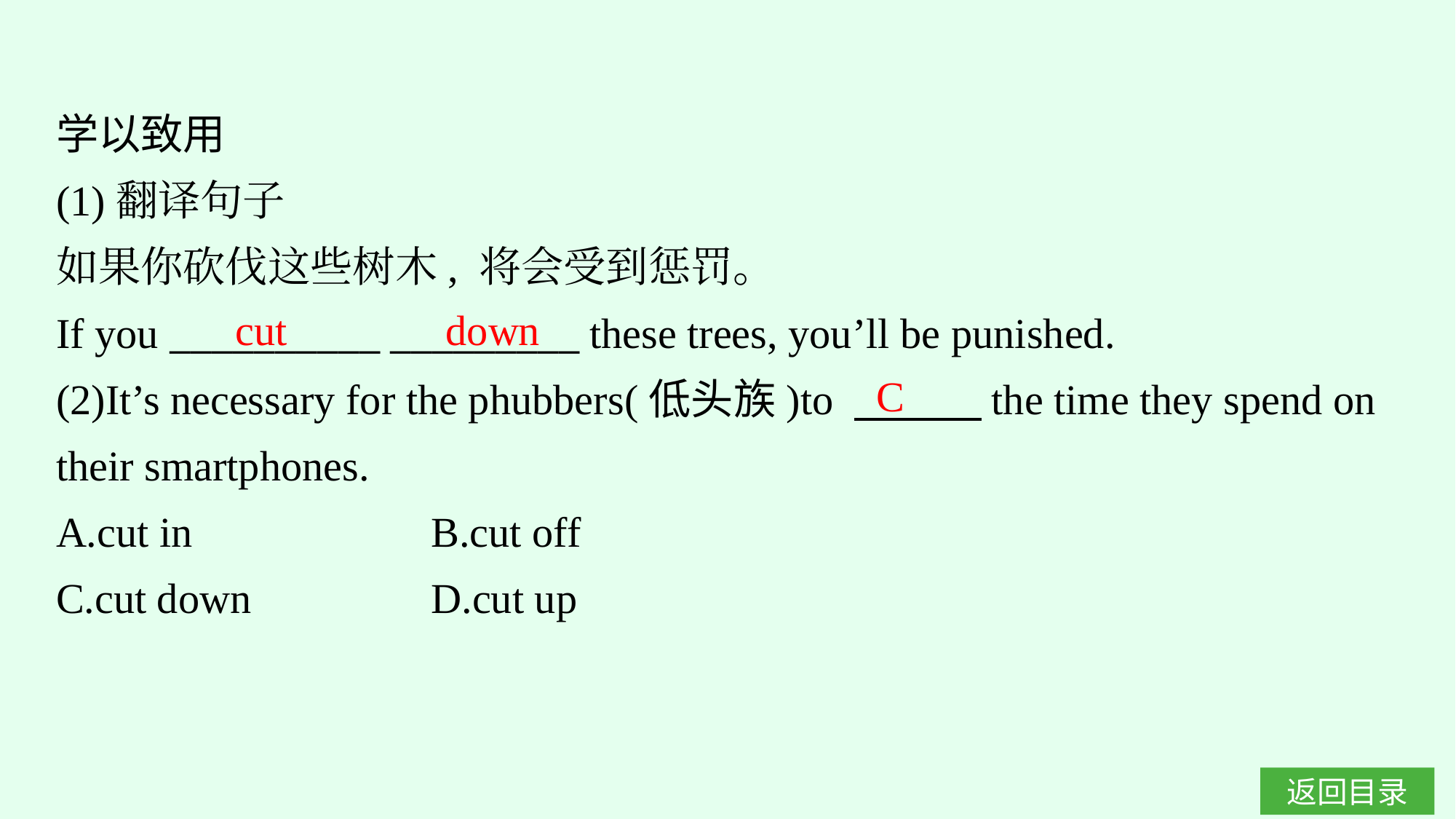

学以致用
(1)翻译句子
如果你砍伐这些树木, 将会受到惩罚。
If you __________ _________ these trees, you’ll be punished.
(2)It’s necessary for the phubbers(低头族)to 　　　the time they spend on their smartphones.
A.cut in　　　　　	B.cut off
C.cut down		D.cut up
cut               down
C